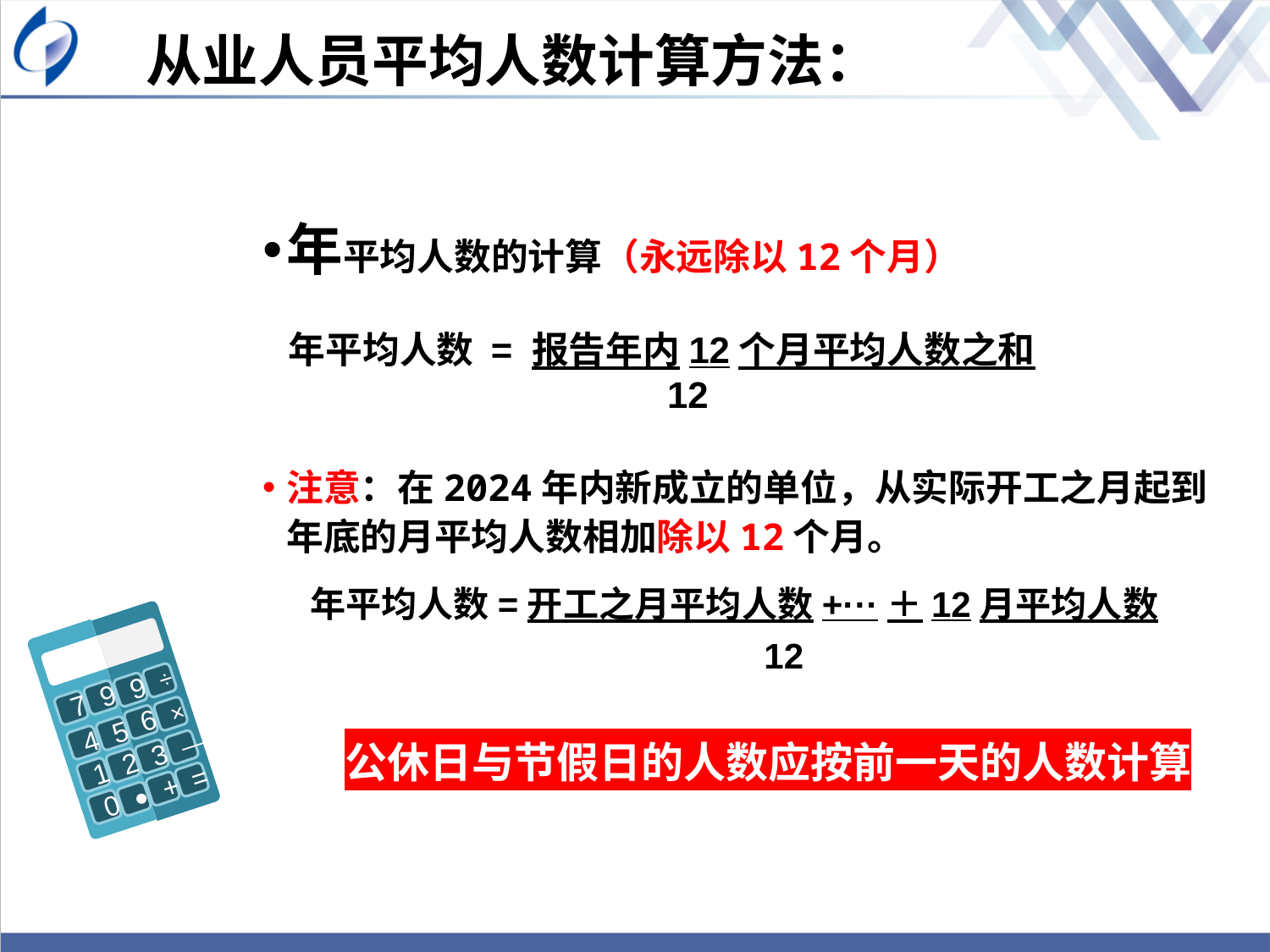

从业人员平均人数计算方法：
年平均人数的计算（永远除以12个月）

  年平均人数 = 报告年内12个月平均人数之和
                                       12

注意：在2024年内新成立的单位，从实际开工之月起到年底的月平均人数相加除以12个月。
年平均人数=开工之月平均人数+···＋12月平均人数
        12

公休日与节假日的人数应按前一天的人数计算

9
7
9
÷
6
×
4
5
1
2
3
—
0
+
=
●